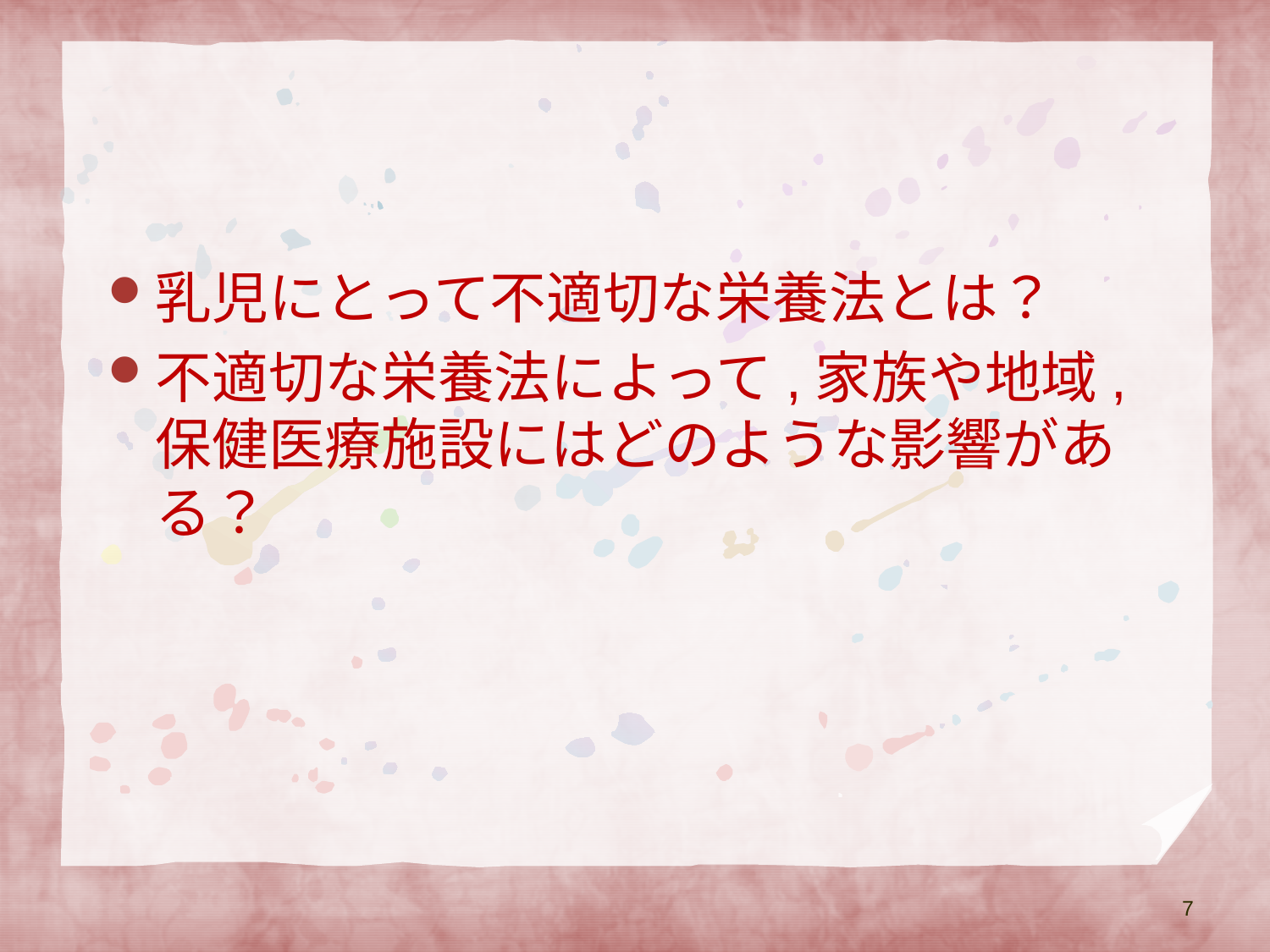

乳児にとって不適切な栄養法とは？
不適切な栄養法によって,家族や地域,保健医療施設にはどのような影響がある？
7